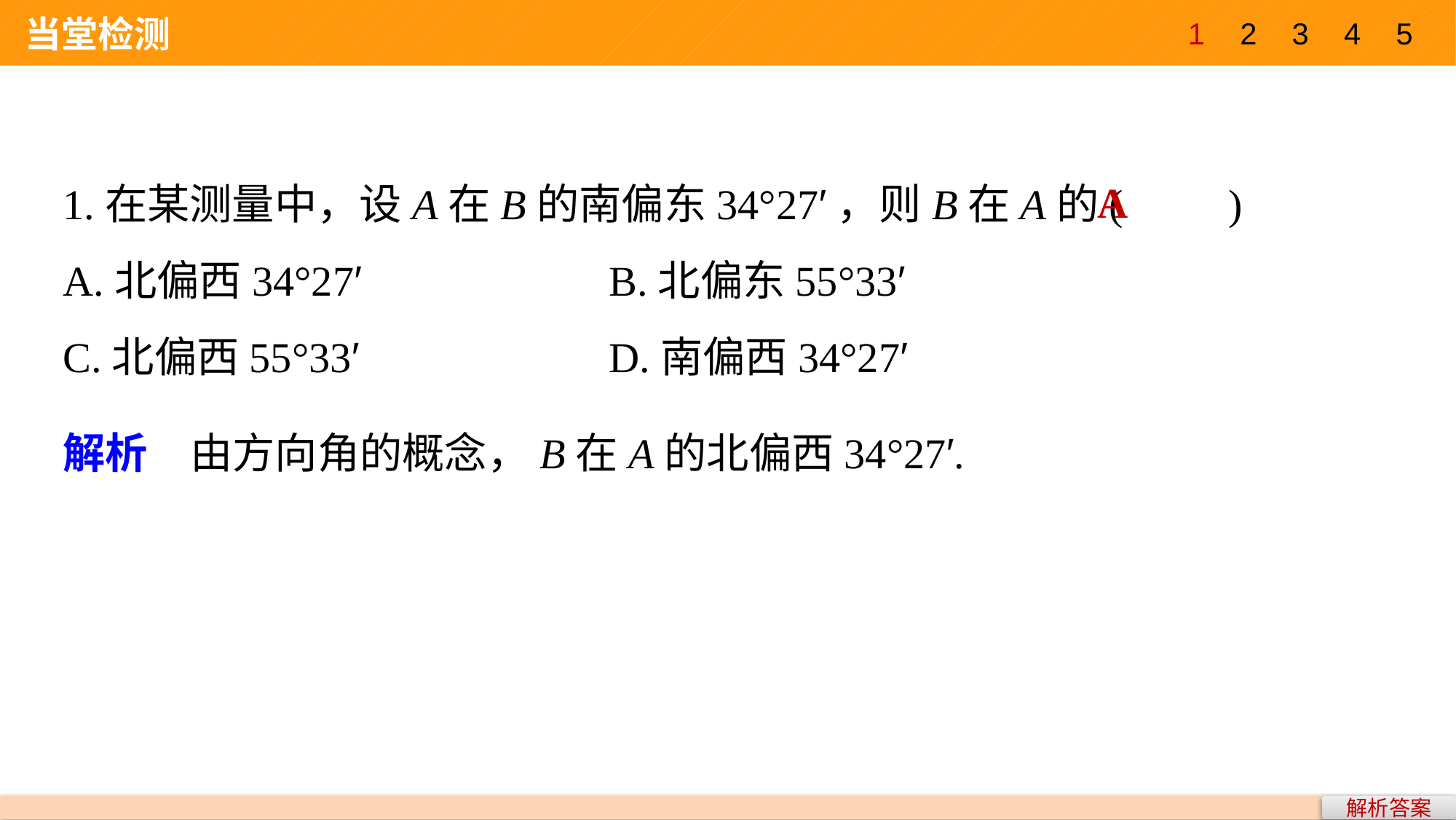

1
2
3
4
5
  当堂检测
A
1.在某测量中，设A在B的南偏东34°27′，则B在A的(　　)
A.北偏西34°27′  			B.北偏东55°33′
C.北偏西55°33′  			D.南偏西34°27′
解析　由方向角的概念，B在A的北偏西34°27′.
解析答案